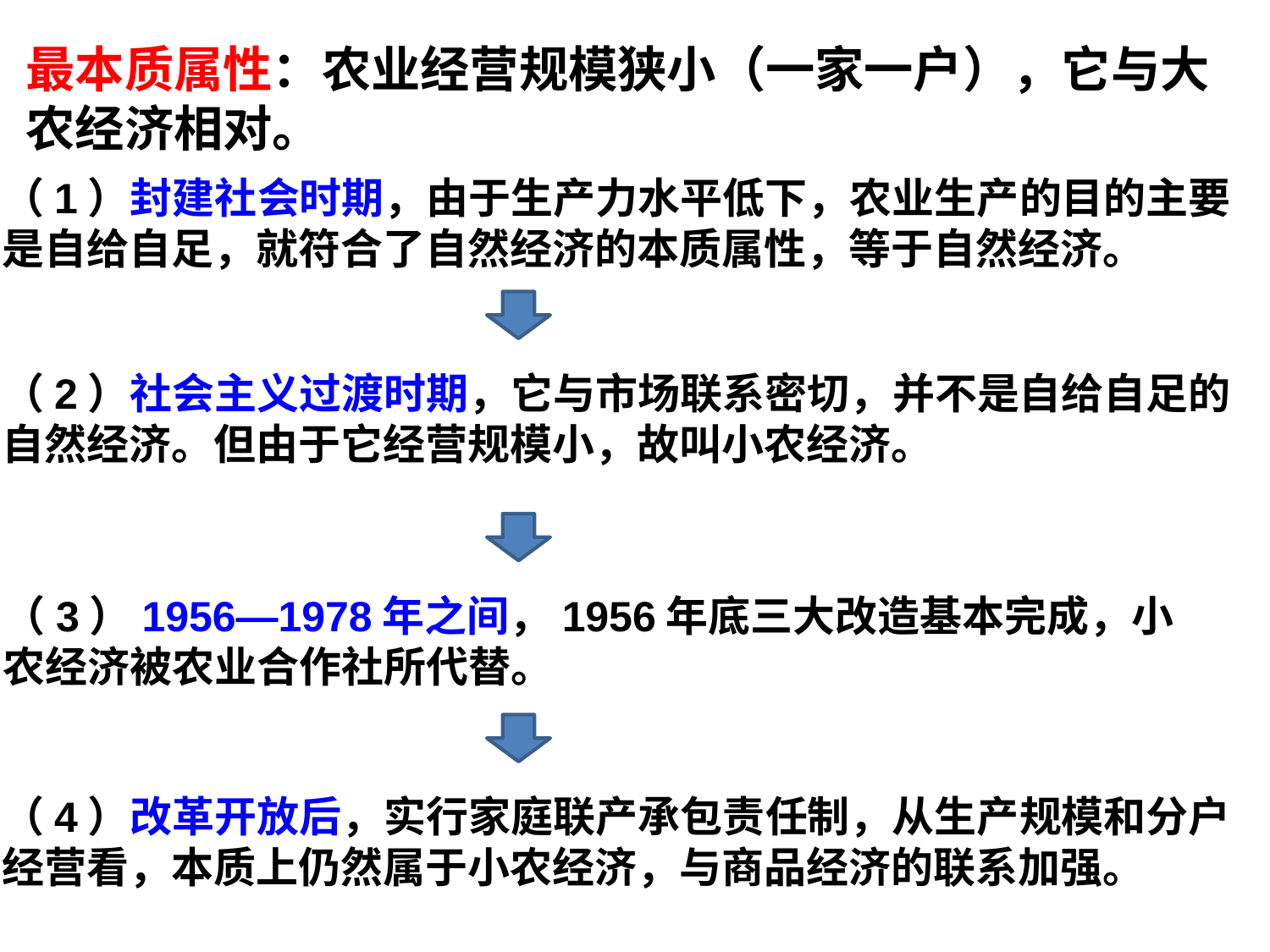

最本质属性：农业经营规模狭小（一家一户），它与大农经济相对。
（1）封建社会时期，由于生产力水平低下，农业生产的目的主要是自给自足，就符合了自然经济的本质属性，等于自然经济。

（2）社会主义过渡时期，它与市场联系密切，并不是自给自足的自然经济。但由于它经营规模小，故叫小农经济。

（3）1956—1978年之间，1956年底三大改造基本完成，小农经济被农业合作社所代替。

（4）改革开放后，实行家庭联产承包责任制，从生产规模和分户经营看，本质上仍然属于小农经济，与商品经济的联系加强。